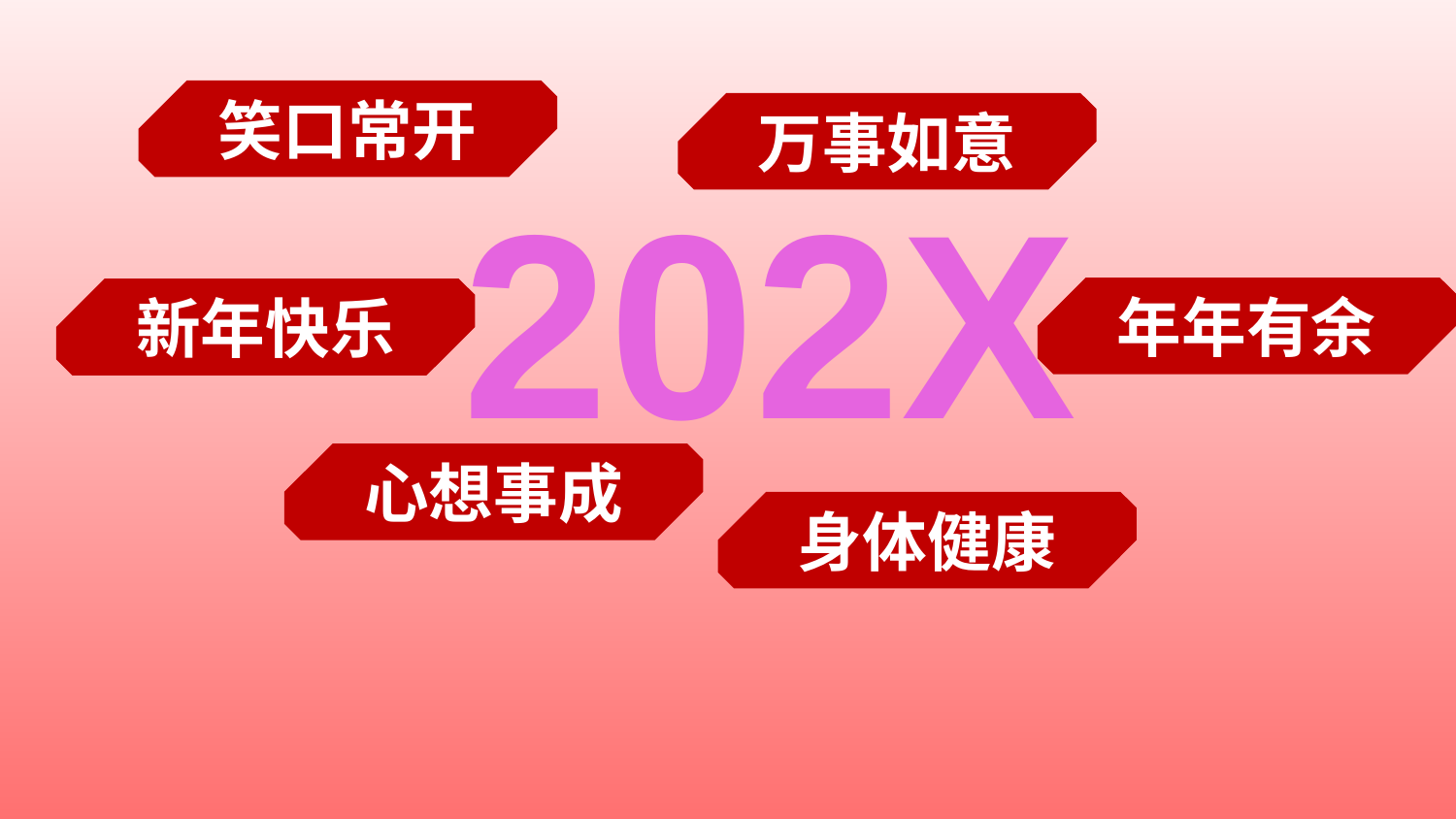

笑口常开
万事如意
202X
年年有余
新年快乐
心想事成
身体健康